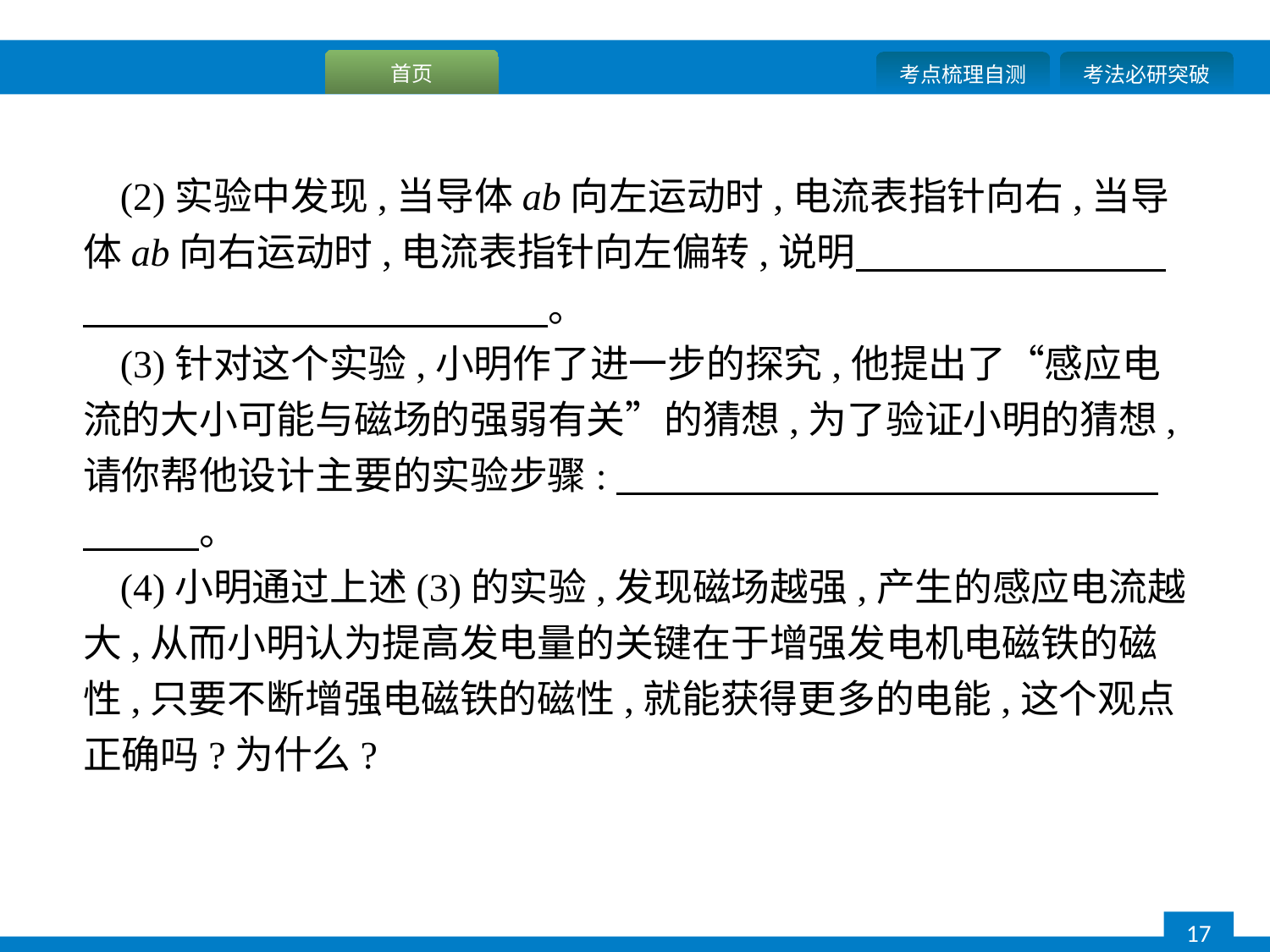

(2)实验中发现,当导体ab向左运动时,电流表指针向右,当导体ab向右运动时,电流表指针向左偏转,说明　　　　　　　　　　　　　　　　　　　　。
(3)针对这个实验,小明作了进一步的探究,他提出了“感应电流的大小可能与磁场的强弱有关”的猜想,为了验证小明的猜想,请你帮他设计主要的实验步骤:　　　　　　　　　　　　　　　　　。
(4)小明通过上述(3)的实验,发现磁场越强,产生的感应电流越大,从而小明认为提高发电量的关键在于增强发电机电磁铁的磁性,只要不断增强电磁铁的磁性,就能获得更多的电能,这个观点正确吗?为什么?